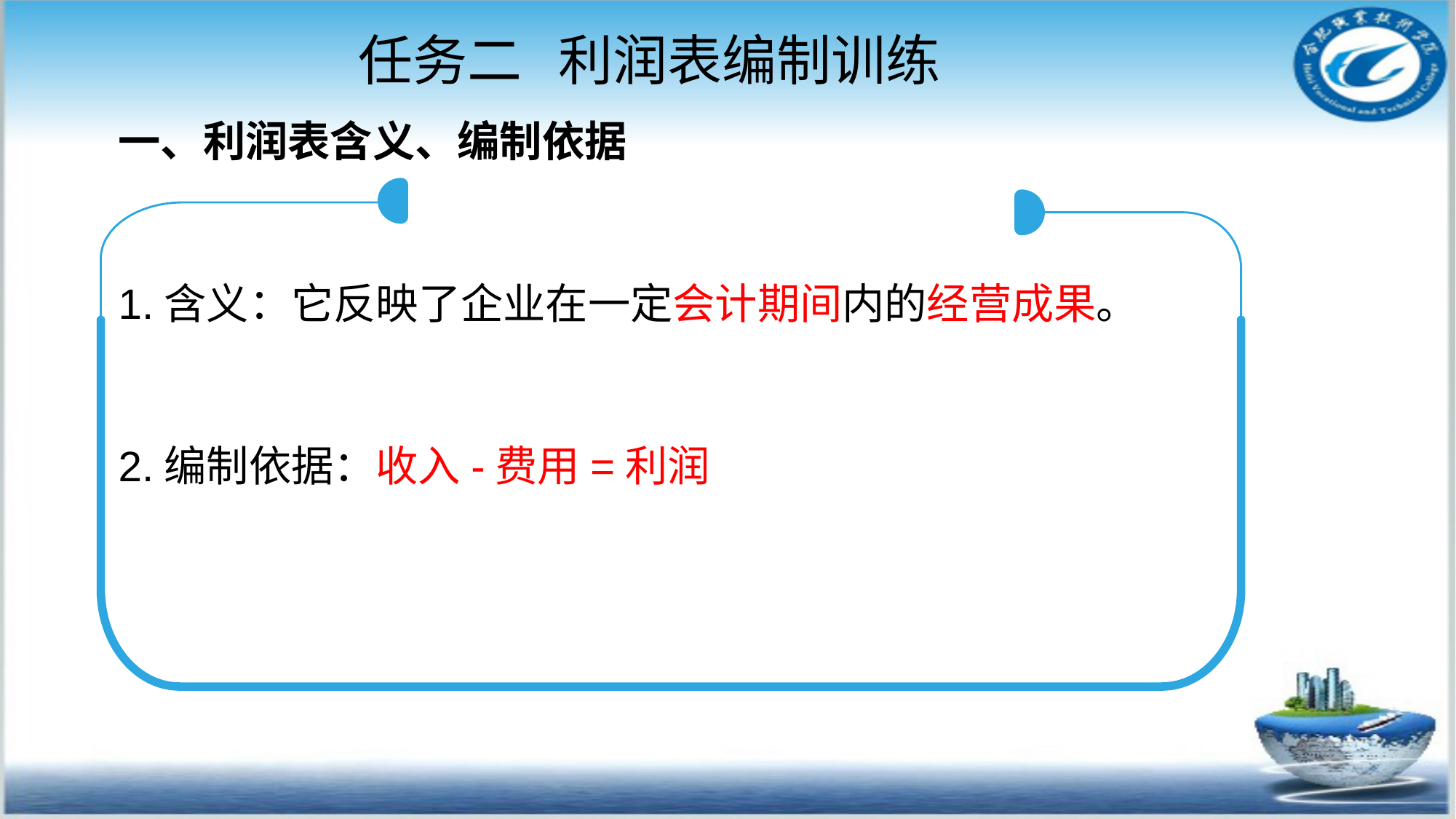

任务二   利润表编制训练
一、利润表含义、编制依据

1.含义：它反映了企业在一定会计期间内的经营成果。

2.编制依据：收入-费用=利润